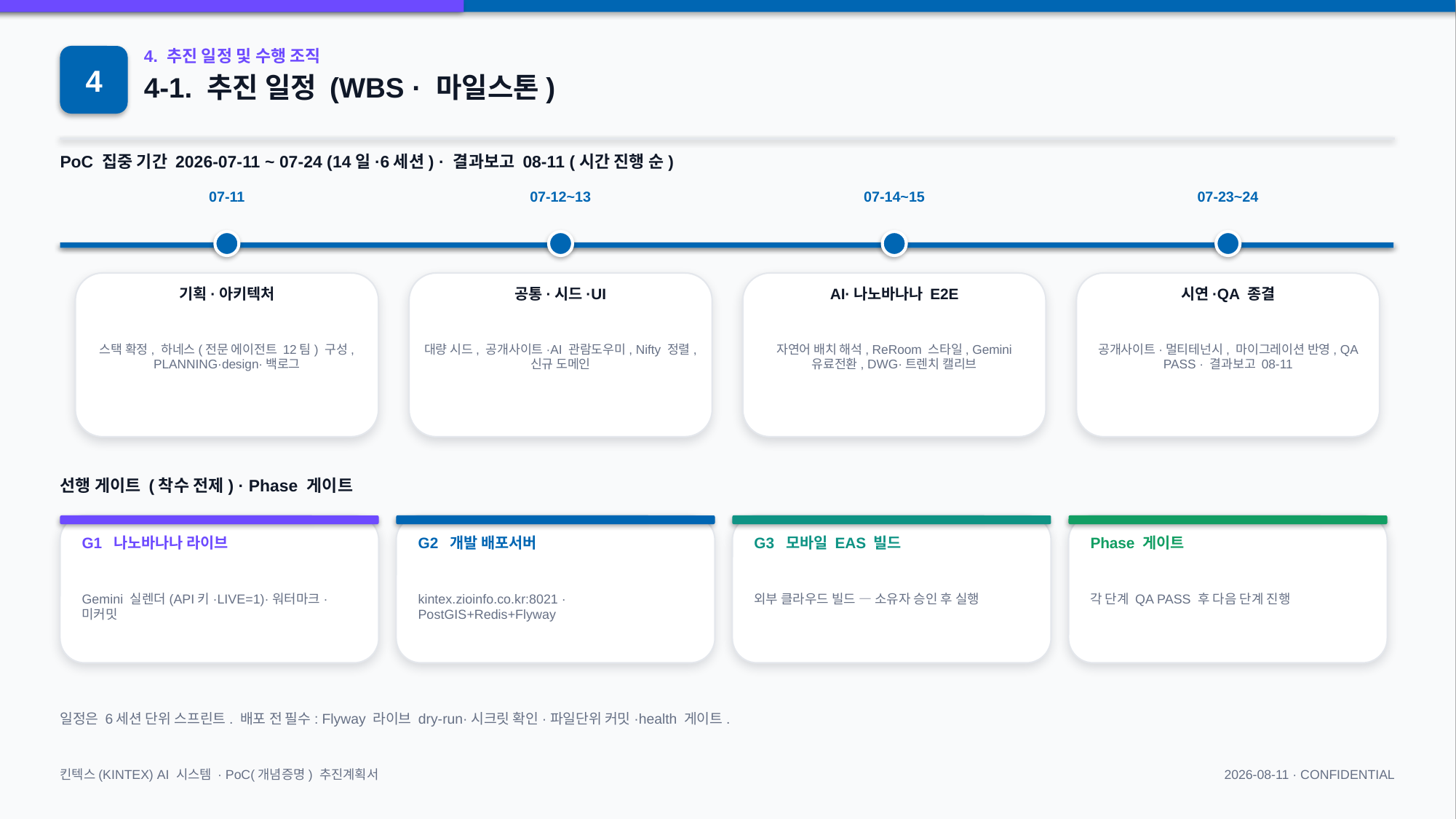

4
4. 추진 일정 및 수행 조직
4-1. 추진 일정 (WBS · 마일스톤)

PoC 집중 기간 2026-07-11 ~ 07-24 (14일·6세션) · 결과보고 08-11 (시간 진행 순)
07-11
07-12~13
07-14~15
07-23~24

기획·아키텍처
공통·시드·UI
AI·나노바나나 E2E
시연·QA 종결
스택 확정, 하네스(전문 에이전트 12팀) 구성, PLANNING·design·백로그
대량 시드, 공개사이트·AI 관람도우미, Nifty 정렬, 신규 도메인
자연어 배치 해석, ReRoom 스타일, Gemini 유료전환, DWG·트렌치 캘리브
공개사이트·멀티테넌시, 마이그레이션 반영, QA PASS · 결과보고 08-11
선행 게이트 (착수 전제) · Phase 게이트

G1  나노바나나 라이브
G2  개발 배포서버
G3  모바일 EAS 빌드
Phase 게이트
Gemini 실렌더(API키·LIVE=1)·워터마크·미커밋
kintex.zioinfo.co.kr:8021 · PostGIS+Redis+Flyway
외부 클라우드 빌드 — 소유자 승인 후 실행
각 단계 QA PASS 후 다음 단계 진행
일정은 6세션 단위 스프린트. 배포 전 필수: Flyway 라이브 dry-run·시크릿 확인·파일단위 커밋·health 게이트.